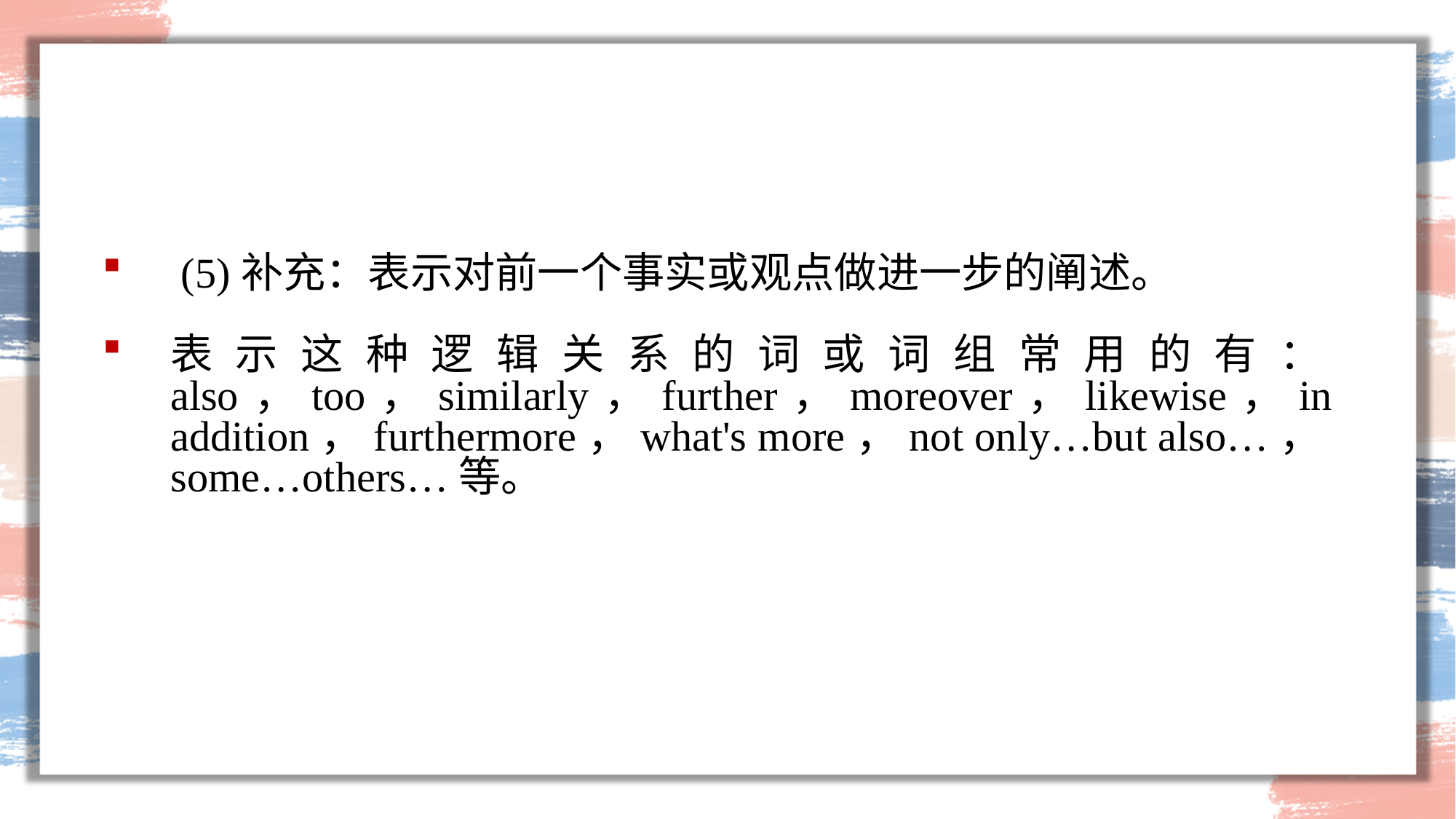

#
 (5)补充：表示对前一个事实或观点做进一步的阐述。

表示这种逻辑关系的词或词组常用的有：also，too，similarly，further，moreover，likewise，in addition，furthermore，what's more，not only…but also…，some…others…等。
60